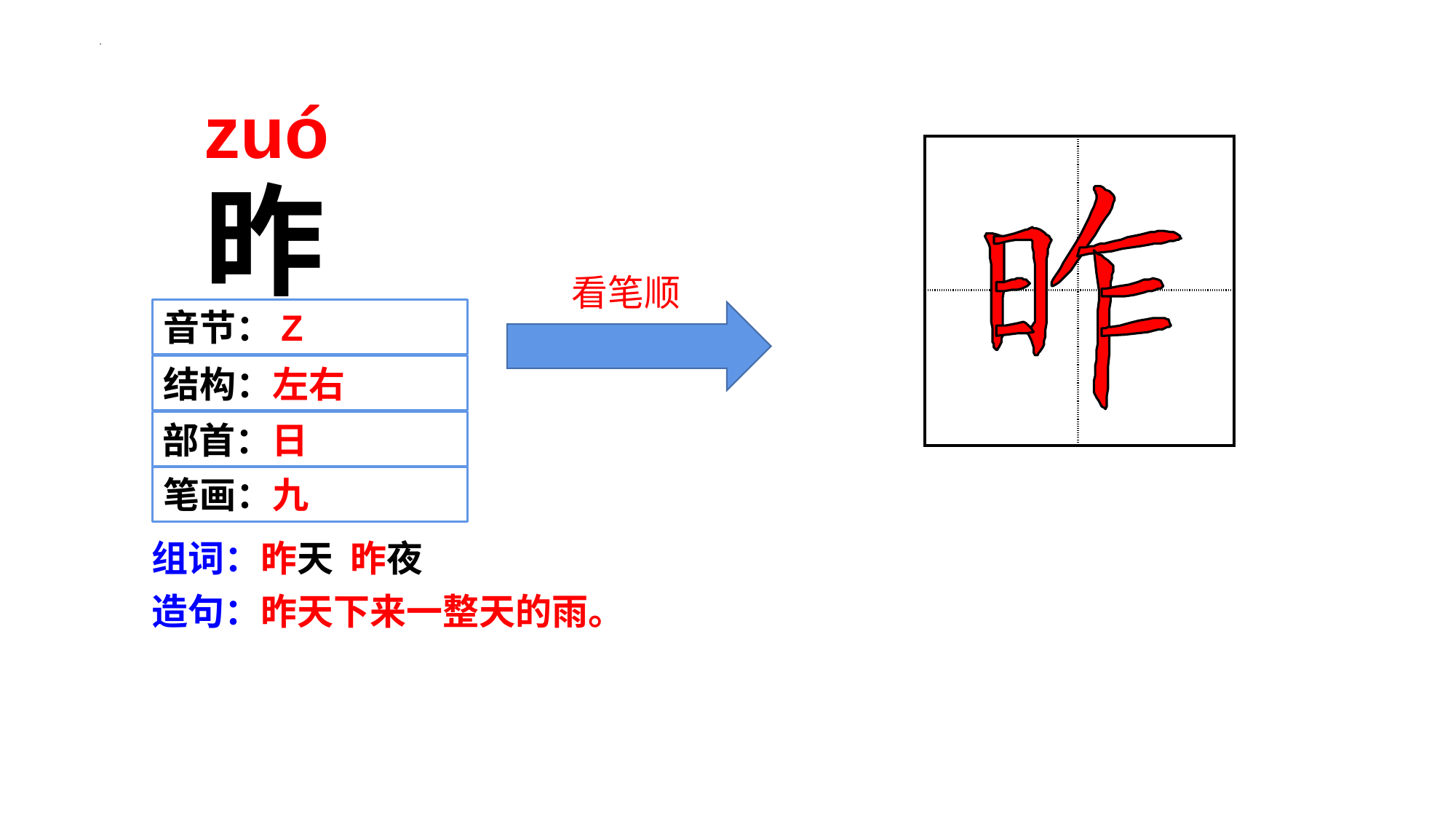

zuó
|  |  |
| --- | --- |
|  |  |
昨

     看笔顺

音节：Z

结构：左右
部首：日
笔画：九
组词：昨天  昨夜

造句：昨天下来一整天的雨。